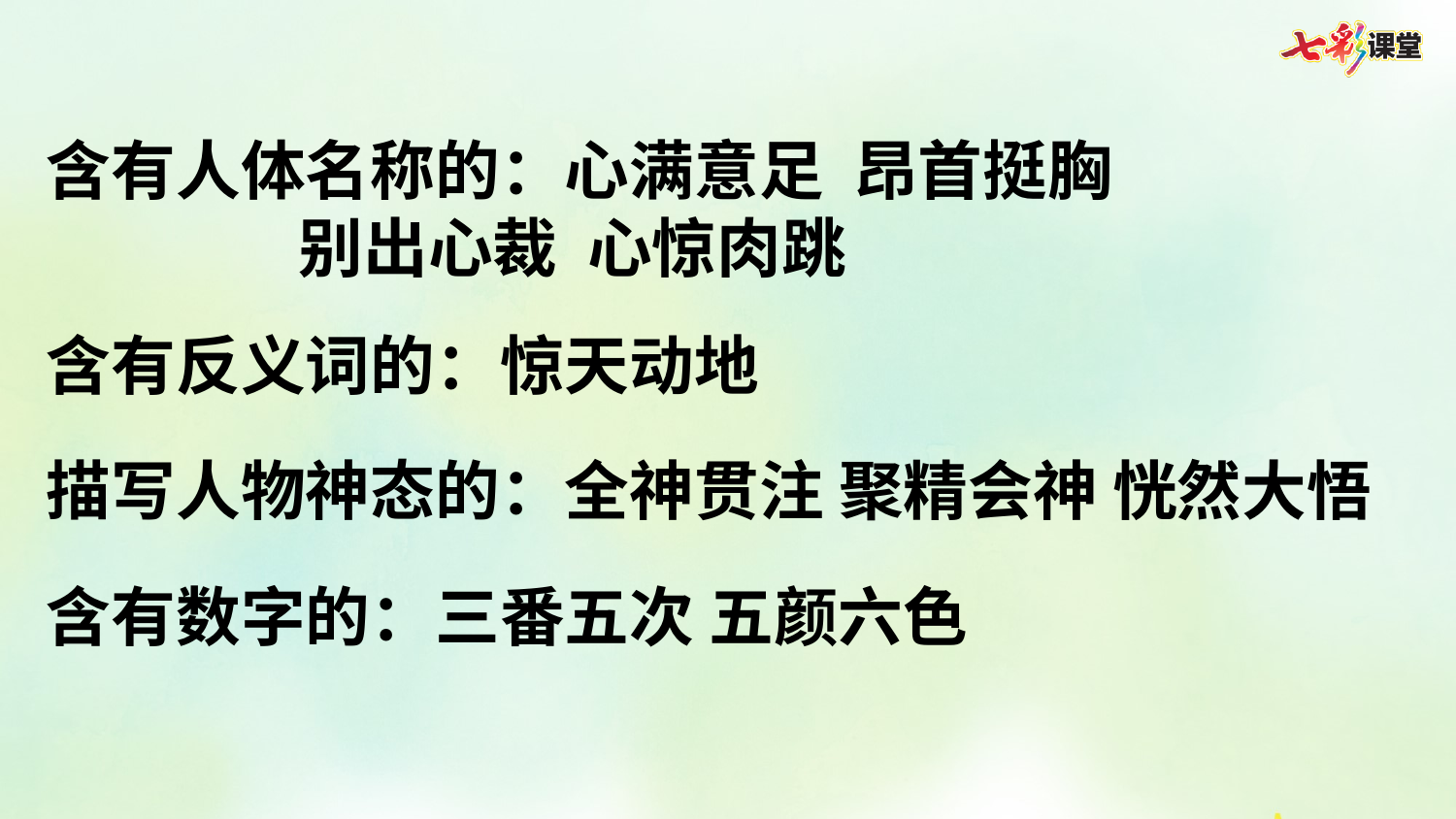

含有人体名称的：心满意足  昂首挺胸
                别出心裁  心惊肉跳
含有反义词的：惊天动地
描写人物神态的：全神贯注 聚精会神 恍然大悟
含有数字的：三番五次 五颜六色